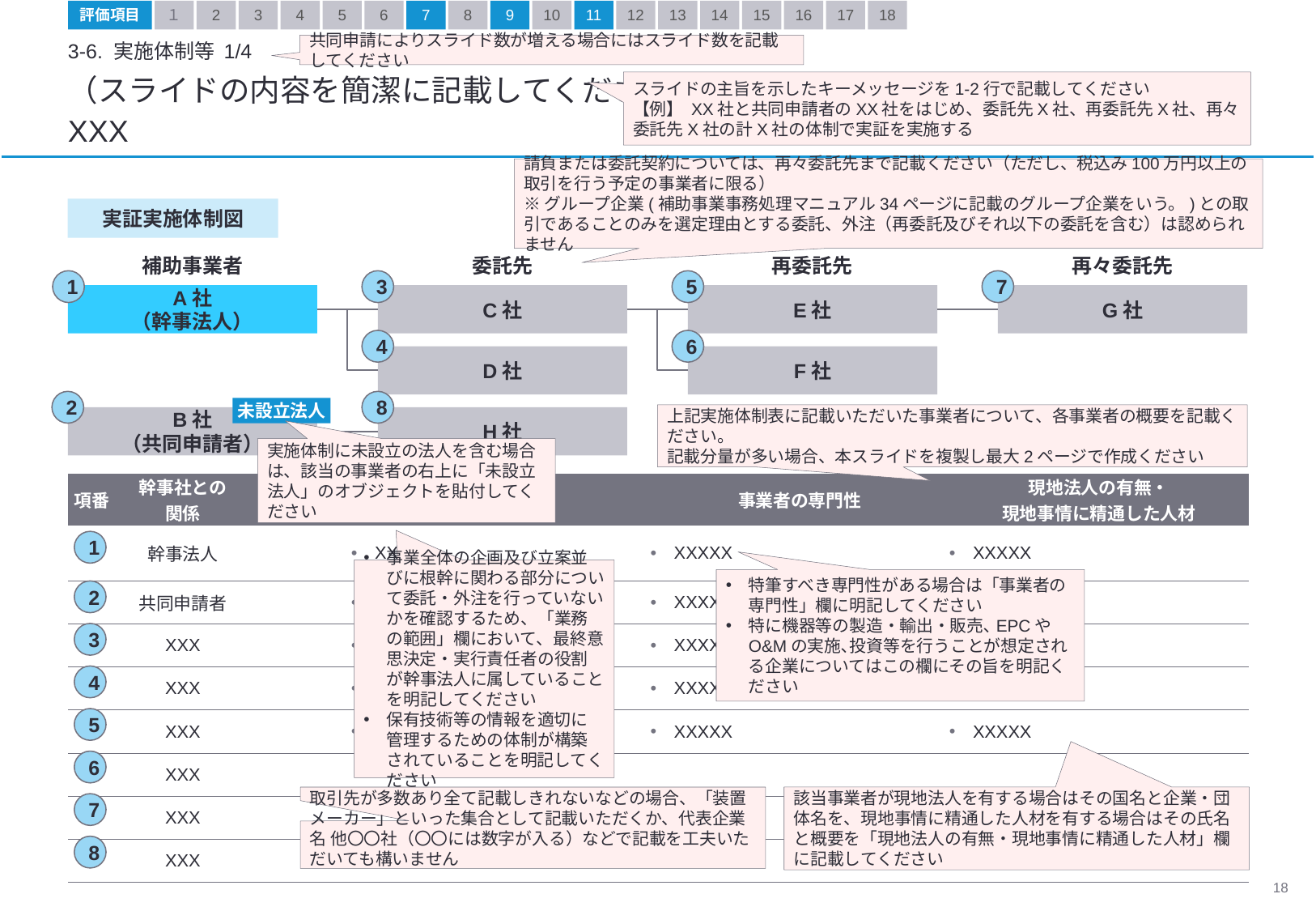

評価項目
１
2
3
4
5
6
7
8
9
10
11
12
13
14
15
16
17
18
3-6. 実施体制等 1/4
共同申請によりスライド数が増える場合にはスライド数を記載してください
（スライドの内容を簡潔に記載してください）
XXX
スライドの主旨を示したキーメッセージを1-2行で記載してください
【例】 XX社と共同申請者のXX社をはじめ、委託先X社、再委託先X社、再々委託先X社の計X社の体制で実証を実施する
請負または委託契約については、再々委託先まで記載ください（ただし、税込み100万円以上の取引を行う予定の事業者に限る）
※グループ企業(補助事業事務処理マニュアル34ページに記載のグループ企業をいう。)との取引であることのみを選定理由とする委託、外注（再委託及びそれ以下の委託を含む）は認められません
実証実施体制図
補助事業者
委託先
再委託先
再々委託先
A社
（幹事法人）
C社
E社
G社
D社
F社
B社
（共同申請者）
H社
1
3
5
7
4
6
2
8
未設立法人
上記実施体制表に記載いただいた事業者について、各事業者の概要を記載ください。
記載分量が多い場合、本スライドを複製し最大2ページで作成ください
実施体制に未設立の法人を含む場合は、該当の事業者の右上に「未設立法人」のオブジェクトを貼付してください
| 項番 | 幹事社との 関係 | 所在国 | 業務の範囲 | 事業者の専門性 | 現地法人の有無・ 現地事情に精通した人材 |
| --- | --- | --- | --- | --- | --- |
|  | 幹事法人 |  | XXXXX | XXXXX | XXXXX |
|  | 共同申請者 |  | XXXXX | XXXXX | XXXXX |
|  | XXX |  | XXXXX | XXXXX | XXXXX |
|  | XXX |  | XXXXX | XXXXX | XXXXX |
|  | XXX |  | XXXXX | XXXXX | XXXXX |
|  | XXX |  |  |  |  |
|  | XXX |  |  |  |  |
|  | XXX |  |  |  |  |
1
事業全体の企画及び立案並びに根幹に関わる部分について委託・外注を行っていないかを確認するため、「業務の範囲」欄において、最終意思決定・実行責任者の役割が幹事法人に属していることを明記してください
保有技術等の情報を適切に管理するための体制が構築されていることを明記してください
特筆すべき専門性がある場合は「事業者の専門性」欄に明記してください
特に機器等の製造・輸出・販売､EPCやO&Mの実施､投資等を行うことが想定される企業についてはこの欄にその旨を明記ください
2
3
4
5
6
取引先が多数あり全て記載しきれないなどの場合、「装置メーカー」といった集合として記載いただくか、代表企業名 他〇〇社（〇〇には数字が入る）などで記載を工夫いただいても構いません
該当事業者が現地法人を有する場合はその国名と企業・団体名を、現地事情に精通した人材を有する場合はその氏名と概要を「現地法人の有無・現地事情に精通した人材」欄に記載してください
7
8